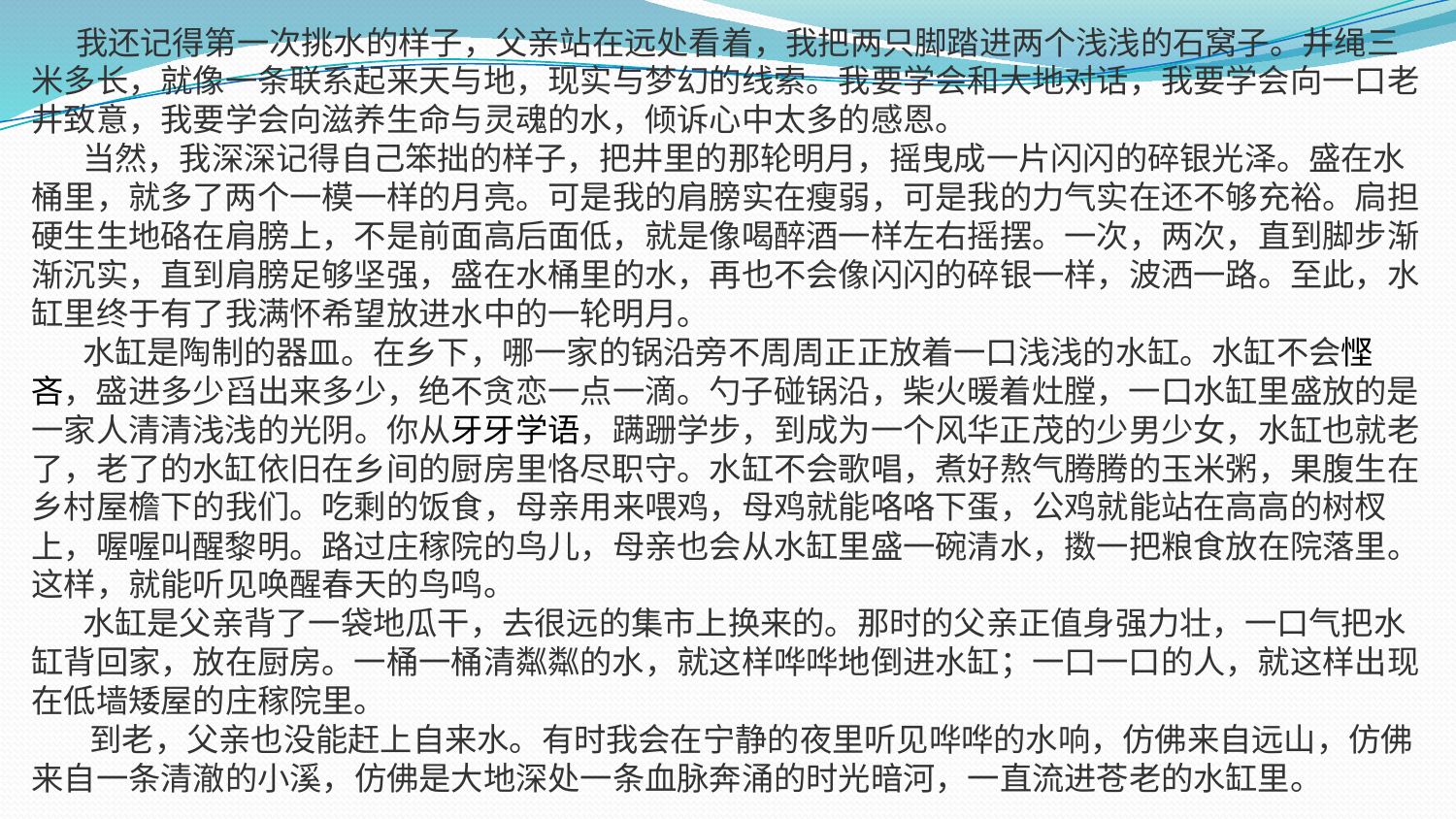

我还记得第一次挑水的样子，父亲站在远处看着，我把两只脚踏进两个浅浅的石窝子。井绳三米多长，就像一条联系起来天与地，现实与梦幻的线索。我要学会和大地对话，我要学会向一口老井致意，我要学会向滋养生命与灵魂的水，倾诉心中太多的感恩。
       当然，我深深记得自己笨拙的样子，把井里的那轮明月，摇曳成一片闪闪的碎银光泽。盛在水桶里，就多了两个一模一样的月亮。可是我的肩膀实在瘦弱，可是我的力气实在还不够充裕。扃担硬生生地硌在肩膀上，不是前面高后面低，就是像喝醉酒一样左右摇摆。一次，两次，直到脚步渐渐沉实，直到肩膀足够坚强，盛在水桶里的水，再也不会像闪闪的碎银一样，波洒一路。至此，水缸里终于有了我满怀希望放进水中的一轮明月。
       水缸是陶制的器皿。在乡下，哪一家的锅沿旁不周周正正放着一口浅浅的水缸。水缸不会悭吝，盛进多少舀出来多少，绝不贪恋一点一滴。勺子碰锅沿，柴火暖着灶膛，一口水缸里盛放的是一家人清清浅浅的光阴。你从牙牙学语，蹒跚学步，到成为一个风华正茂的少男少女，水缸也就老了，老了的水缸依旧在乡间的厨房里恪尽职守。水缸不会歌唱，煮好熬气腾腾的玉米粥，果腹生在乡村屋檐下的我们。吃剩的饭食，母亲用来喂鸡，母鸡就能咯咯下蛋，公鸡就能站在高高的树杈上，喔喔叫醒黎明。路过庄稼院的鸟儿，母亲也会从水缸里盛一碗清水，擞一把粮食放在院落里。这样，就能听见唤醒春天的鸟鸣。
       水缸是父亲背了一袋地瓜干，去很远的集市上换来的。那时的父亲正值身强力壮，一口气把水缸背回家，放在厨房。一桶一桶清粼粼的水，就这样哗哗地倒进水缸；一口一口的人，就这样出现在低墙矮屋的庄稼院里。
        到老，父亲也没能赶上自来水。有时我会在宁静的夜里听见哗哗的水响，仿佛来自远山，仿佛来自一条清澈的小溪，仿佛是大地深处一条血脉奔涌的时光暗河，一直流进苍老的水缸里。